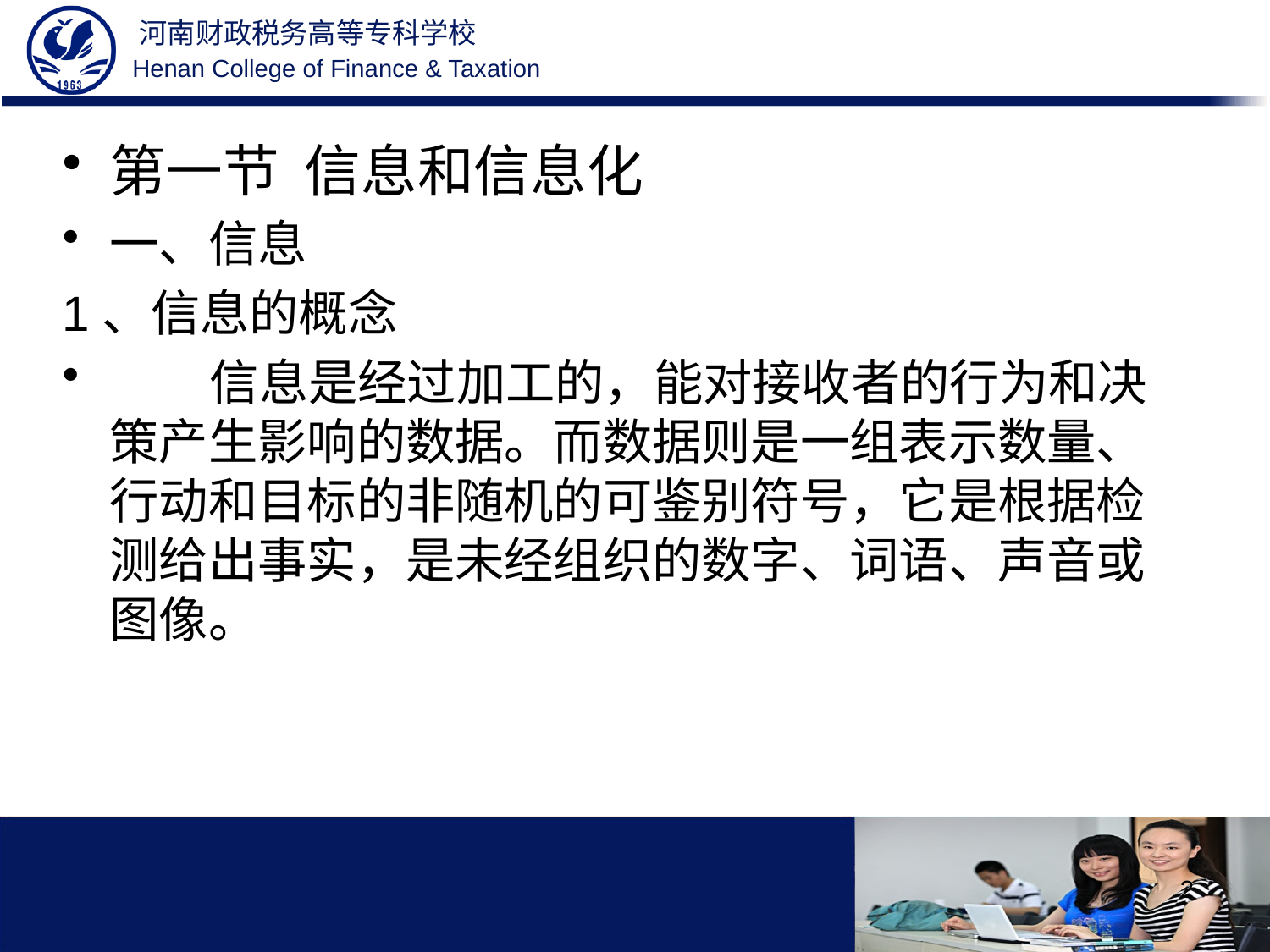

第一节  信息和信息化
一、信息
1、信息的概念
        信息是经过加工的，能对接收者的行为和决策产生影响的数据。而数据则是一组表示数量、行动和目标的非随机的可鉴别符号，它是根据检测给出事实，是未经组织的数字、词语、声音或图像。

2